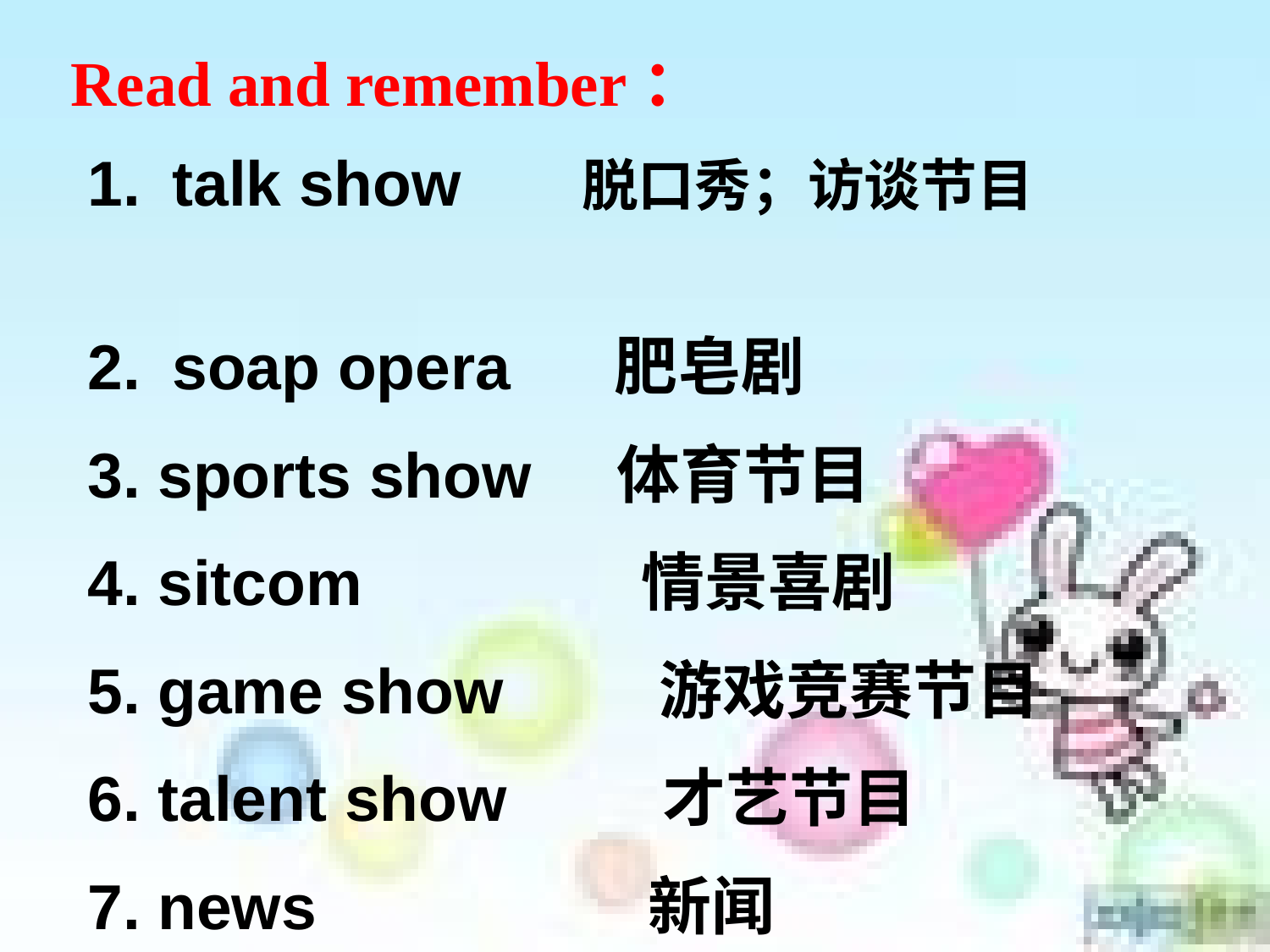

Read and remember：
talk show      脱口秀；访谈节目
soap opera     肥皂剧
3. sports show    体育节目
4. sitcom               情景喜剧
5. game show        游戏竞赛节目
6. talent show        才艺节目
7. news                  新闻